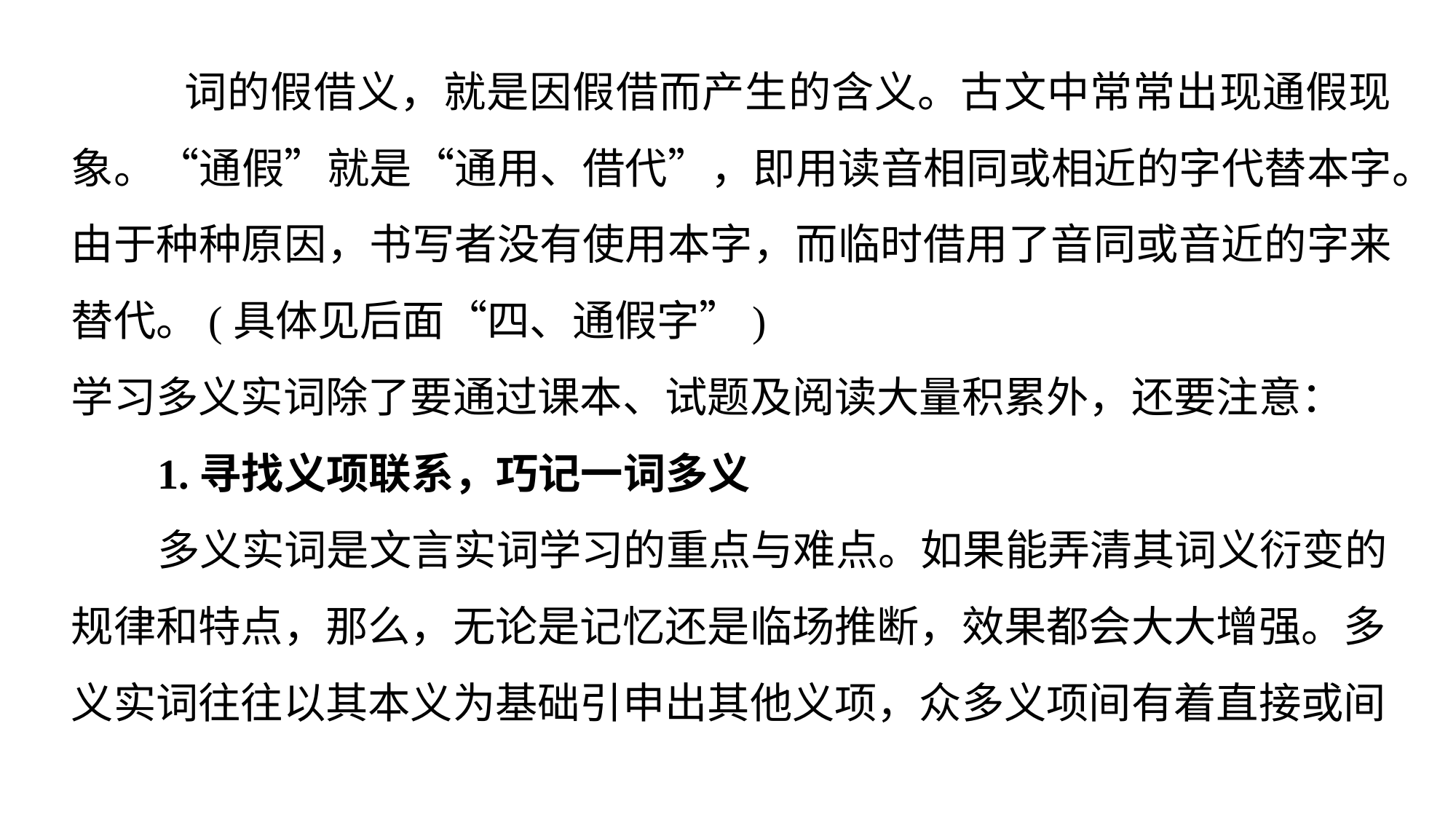

词的假借义，就是因假借而产生的含义。古文中常常出现通假现象。“通假”就是“通用、借代”，即用读音相同或相近的字代替本字。由于种种原因，书写者没有使用本字，而临时借用了音同或音近的字来替代。(具体见后面“四、通假字”)
学习多义实词除了要通过课本、试题及阅读大量积累外，还要注意：
1.寻找义项联系，巧记一词多义
多义实词是文言实词学习的重点与难点。如果能弄清其词义衍变的规律和特点，那么，无论是记忆还是临场推断，效果都会大大增强。多义实词往往以其本义为基础引申出其他义项，众多义项间有着直接或间